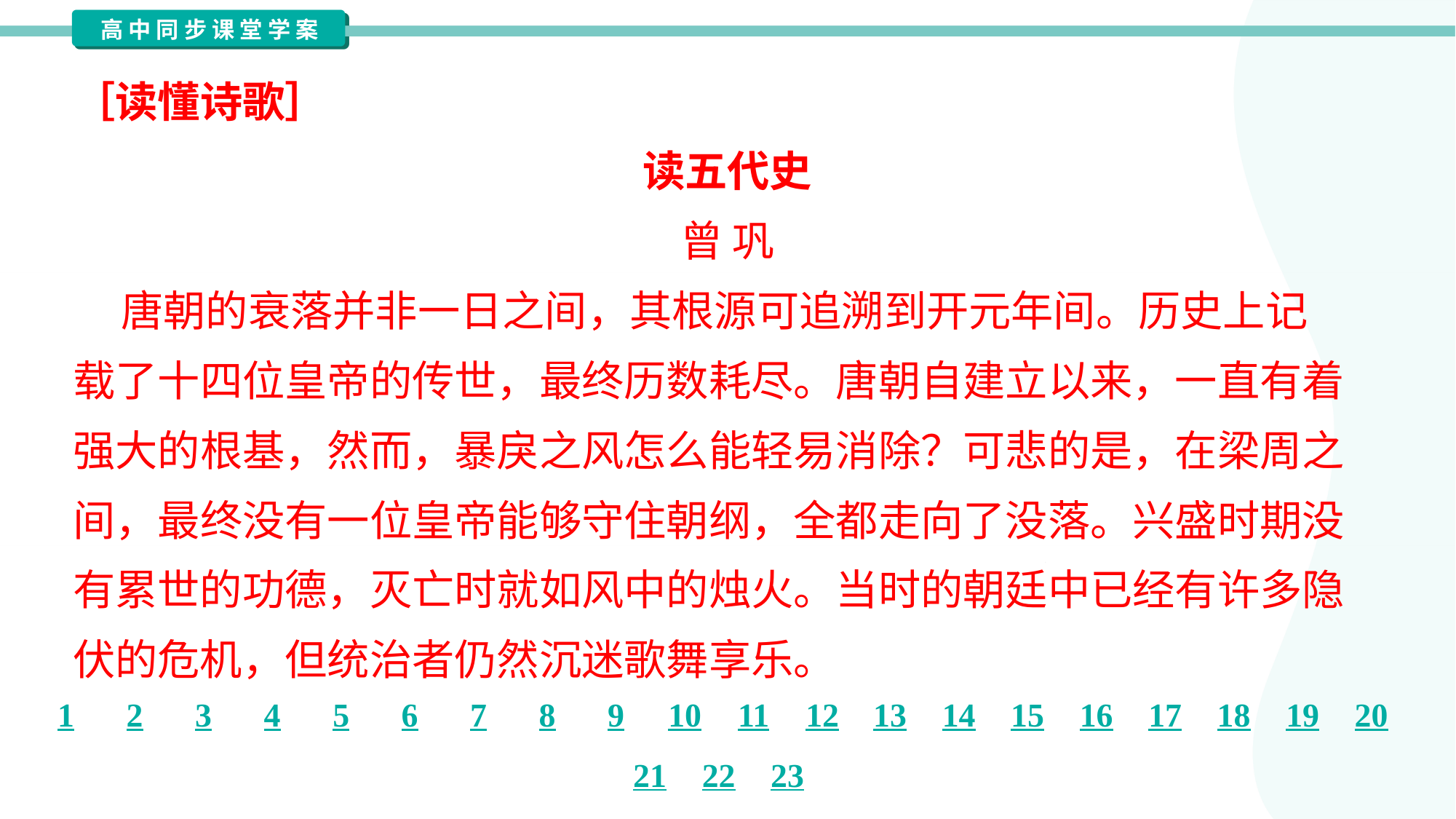

［读懂诗歌］
读五代史
曾 巩
    唐朝的衰落并非一日之间，其根源可追溯到开元年间。历史上记
载了十四位皇帝的传世，最终历数耗尽。唐朝自建立以来，一直有着
强大的根基，然而，暴戾之风怎么能轻易消除？可悲的是，在梁周之
间，最终没有一位皇帝能够守住朝纲，全都走向了没落。兴盛时期没
有累世的功德，灭亡时就如风中的烛火。当时的朝廷中已经有许多隐
伏的危机，但统治者仍然沉迷歌舞享乐。